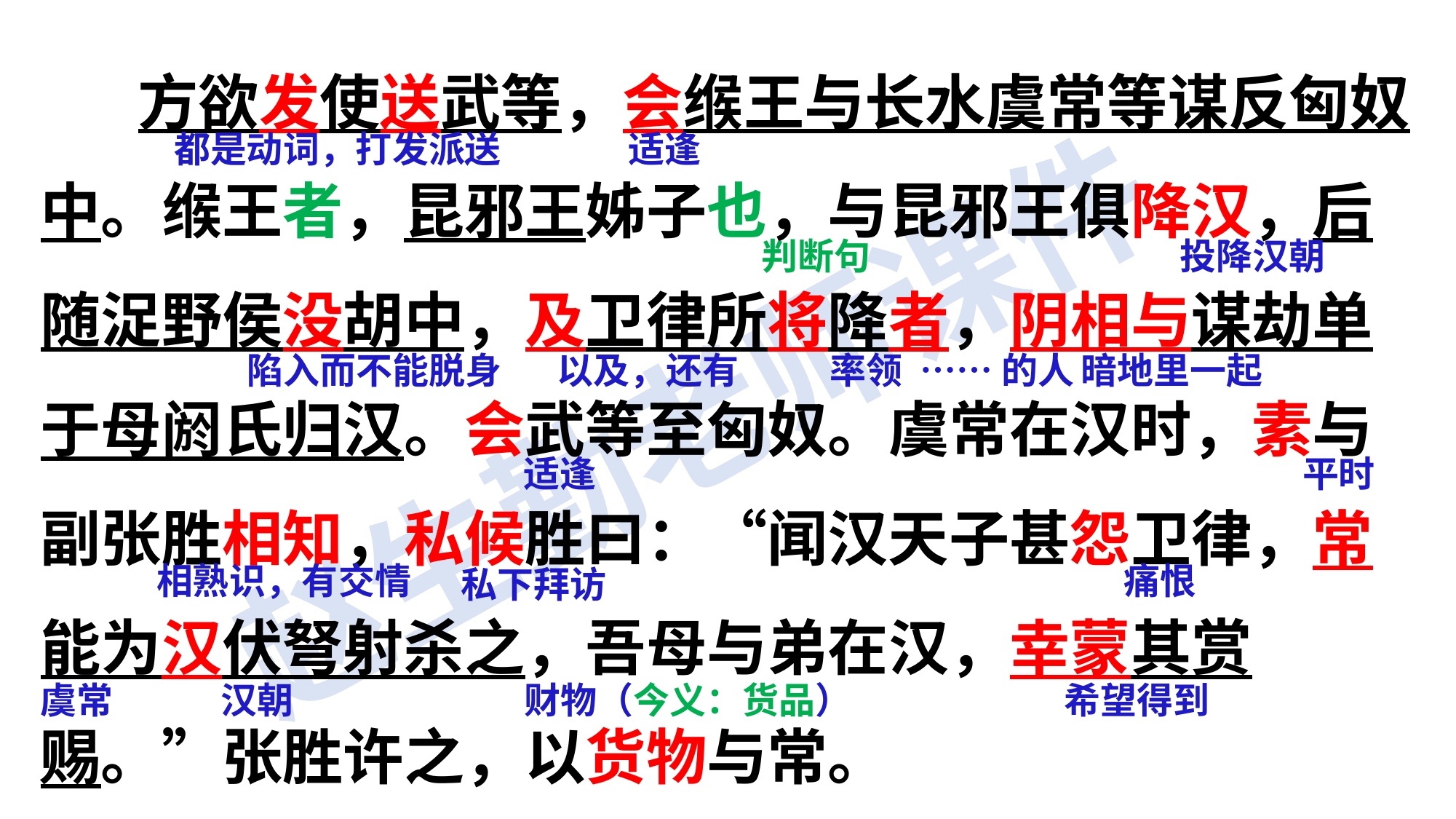

方欲发使送武等，会缑王与长水虞常等谋反匈奴中。缑王者，昆邪王姊子也，与昆邪王俱降汉，后随浞野侯没胡中，及卫律所将降者，阴相与谋劫单于母阏氏归汉。会武等至匈奴。虞常在汉时，素与副张胜相知，私候胜曰：“闻汉天子甚怨卫律，常能为汉伏弩射杀之，吾母与弟在汉，幸蒙其赏赐。”张胜许之，以货物与常。
都是动词，打发派送
适逢
判断句
投降汉朝
陷入而不能脱身
以及，还有
率领
……的人
暗地里一起
适逢
平时
相熟识，有交情
痛恨
私下拜访
虞常
汉朝
财物（今义：货品）
希望得到